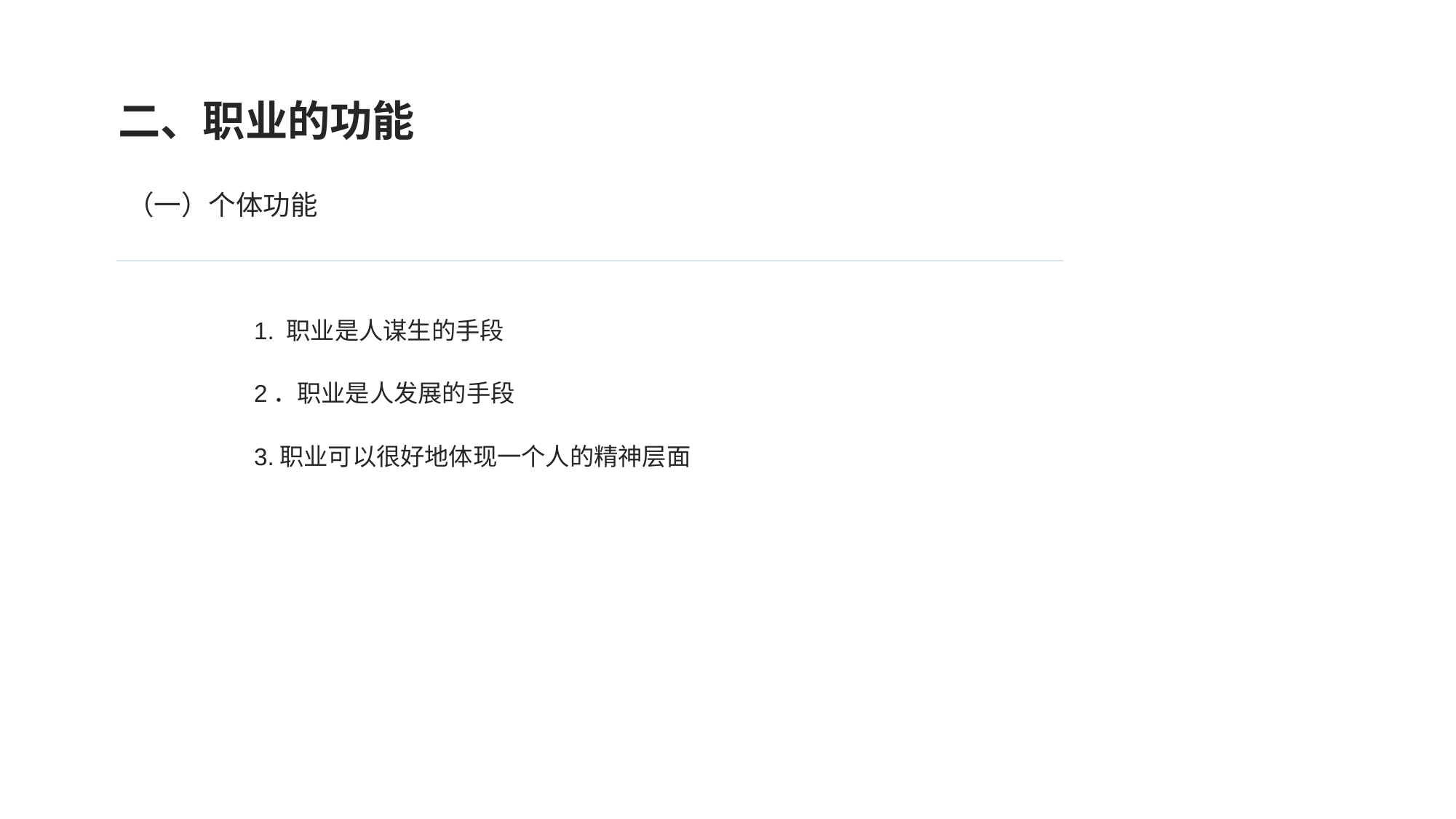

二、职业的功能
（一）个体功能
1. 职业是人谋生的手段
2．职业是人发展的手段
3.职业可以很好地体现一个人的精神层面